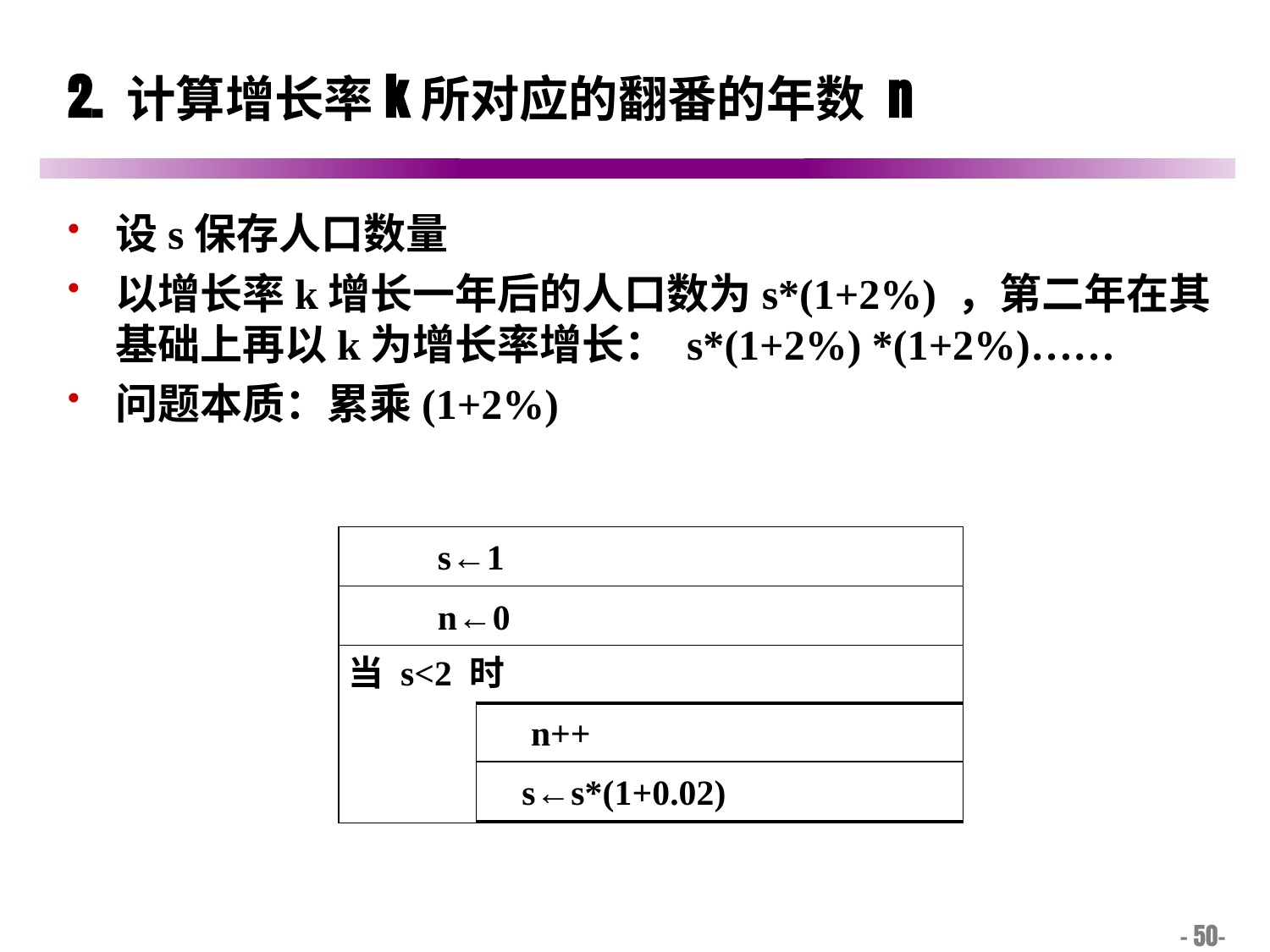

# 2. 计算增长率k所对应的翻番的年数 n
设s保存人口数量
以增长率k增长一年后的人口数为s*(1+2%) ，第二年在其基础上再以k为增长率增长： s*(1+2%) *(1+2%)……
问题本质：累乘(1+2%)

          s←1
          n←0
当 s<2 时
     n++

    s←s*(1+0.02)
 - 50-